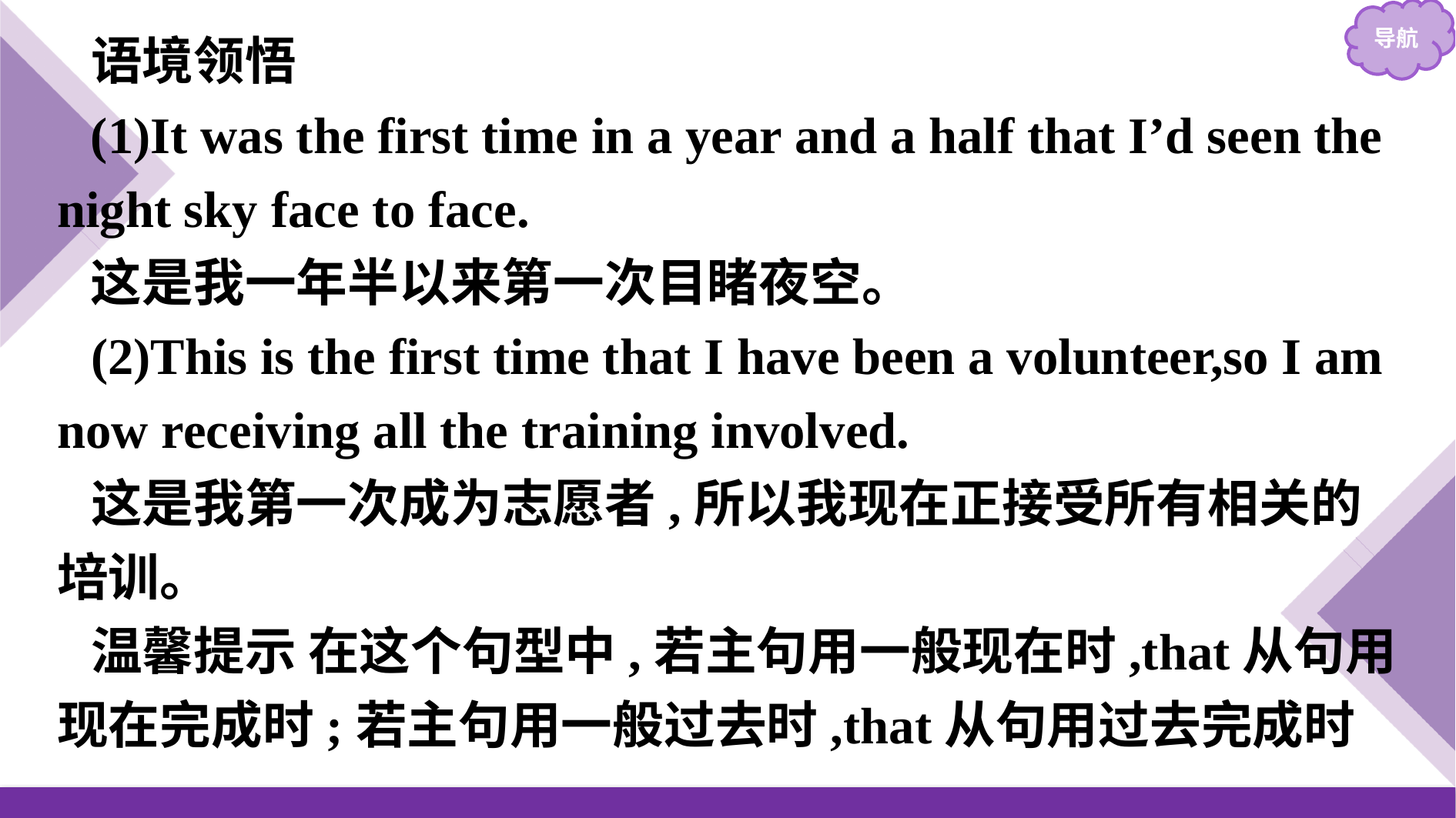

语境领悟
(1)It was the first time in a year and a half that I’d seen the night sky face to face.
这是我一年半以来第一次目睹夜空。
(2)This is the first time that I have been a volunteer,so I am now receiving all the training involved.
这是我第一次成为志愿者,所以我现在正接受所有相关的培训。
温馨提示 在这个句型中,若主句用一般现在时,that从句用现在完成时;若主句用一般过去时,that从句用过去完成时